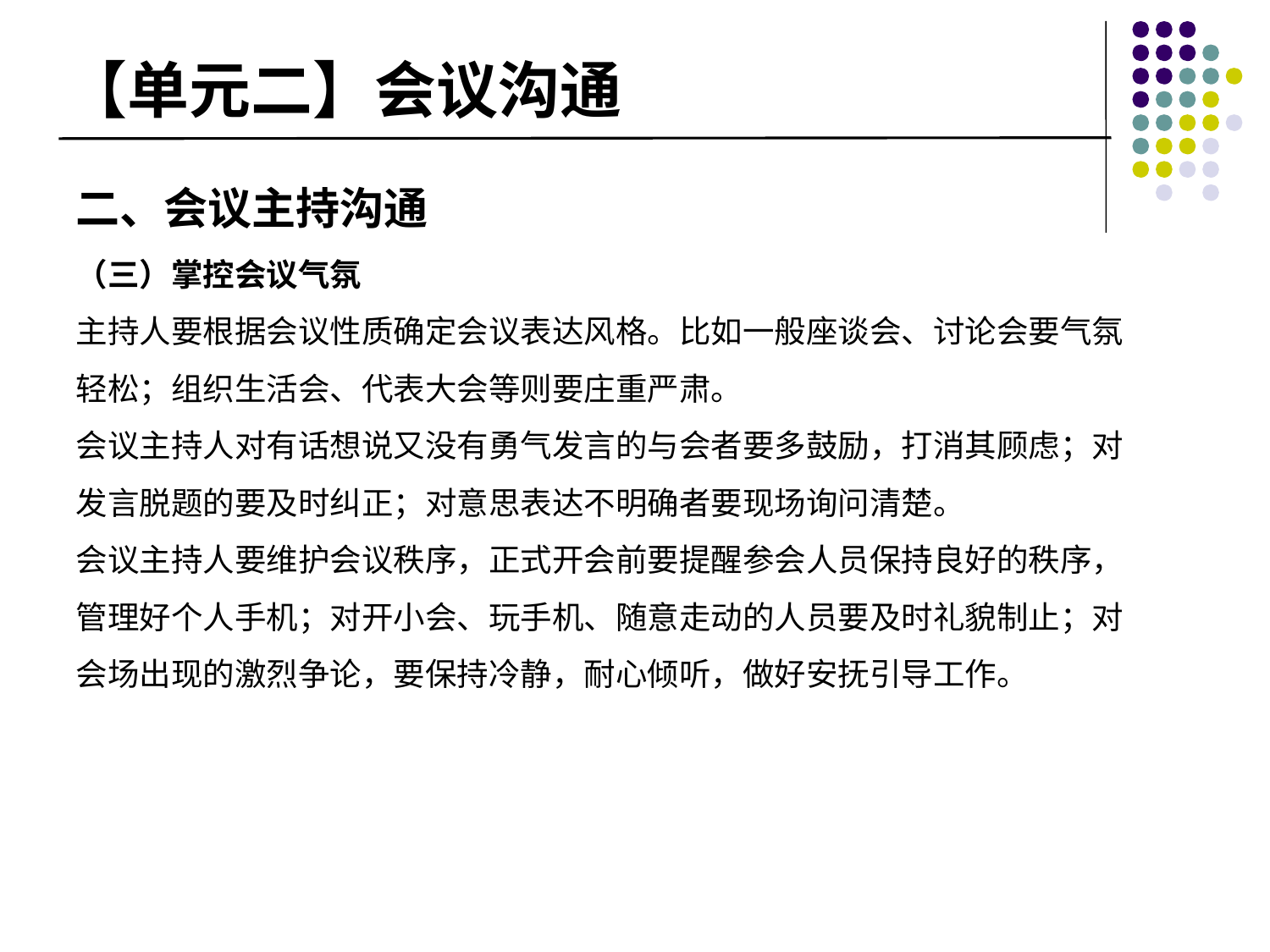

# 【单元二】会议沟通
二、会议主持沟通
（三）掌控会议气氛
主持人要根据会议性质确定会议表达风格。比如一般座谈会、讨论会要气氛轻松；组织生活会、代表大会等则要庄重严肃。
会议主持人对有话想说又没有勇气发言的与会者要多鼓励，打消其顾虑；对发言脱题的要及时纠正；对意思表达不明确者要现场询问清楚。
会议主持人要维护会议秩序，正式开会前要提醒参会人员保持良好的秩序，管理好个人手机；对开小会、玩手机、随意走动的人员要及时礼貌制止；对会场出现的激烈争论，要保持冷静，耐心倾听，做好安抚引导工作。